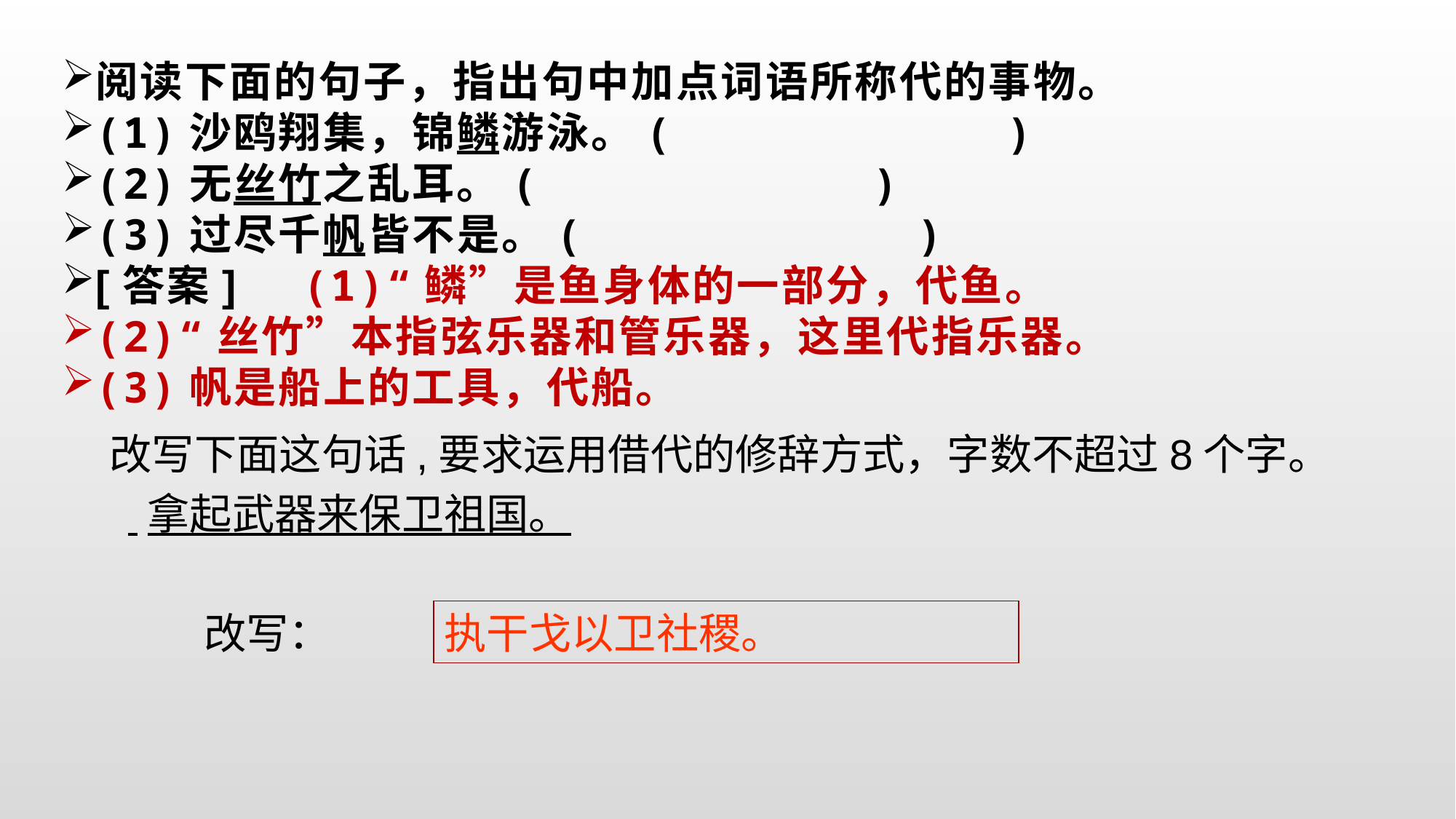

阅读下面的句子，指出句中加点词语所称代的事物。
(1)沙鸥翔集，锦鳞游泳。(　　　　　　　)
(2)无丝竹之乱耳。(　　　　　　　)
(3)过尽千帆皆不是。(　　　　　　　)
[答案]　(1)“鳞”是鱼身体的一部分，代鱼。
(2)“丝竹”本指弦乐器和管乐器，这里代指乐器。
(3)帆是船上的工具，代船。

    改写下面这句话,要求运用借代的修辞方式，字数不超过8个字。
        拿起武器来保卫祖国。

改写：
执干戈以卫社稷。